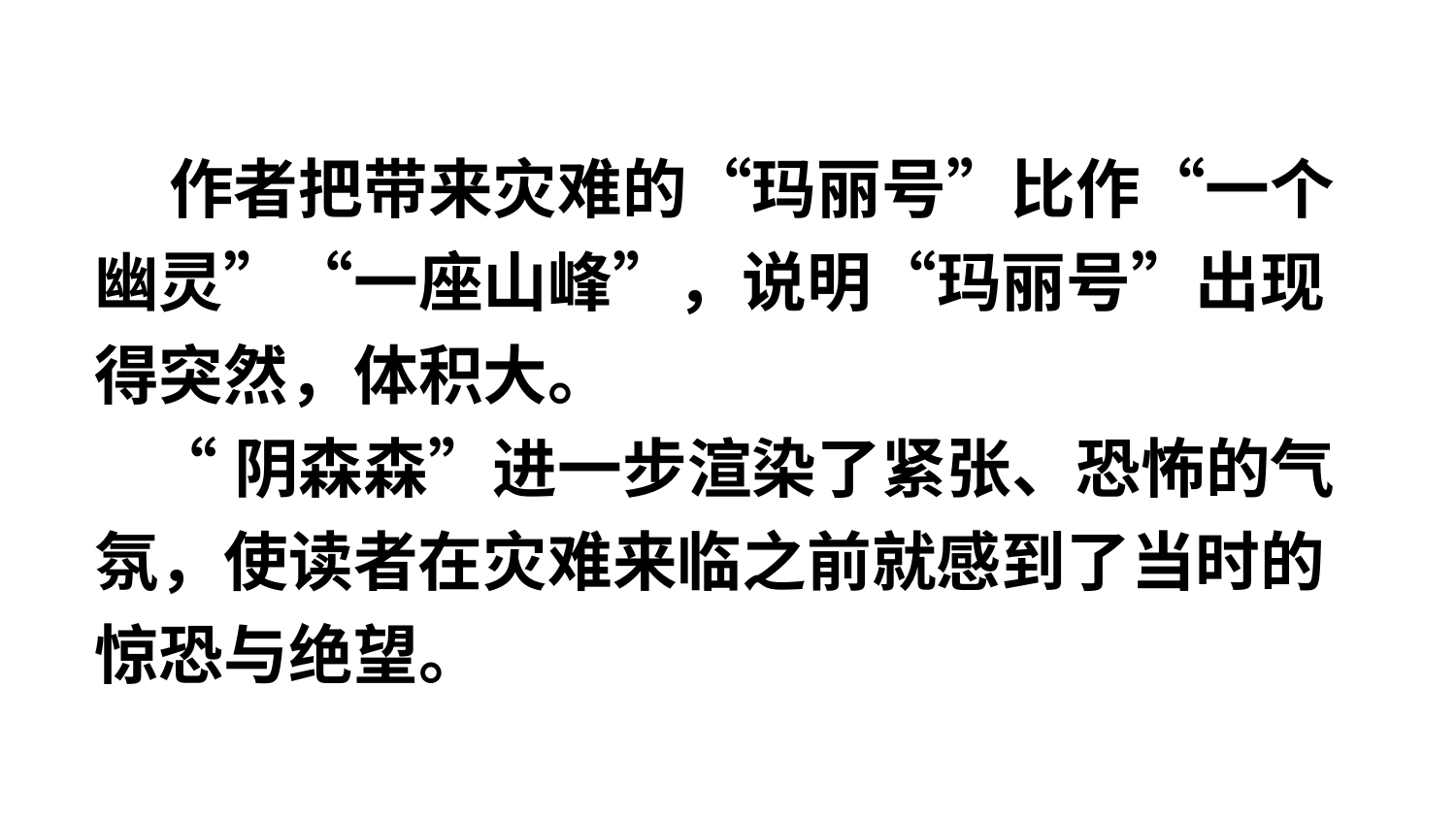

作者把带来灾难的“玛丽号”比作“一个幽灵”“一座山峰”，说明“玛丽号”出现得突然，体积大。
    “阴森森”进一步渲染了紧张、恐怖的气氛，使读者在灾难来临之前就感到了当时的惊恐与绝望。